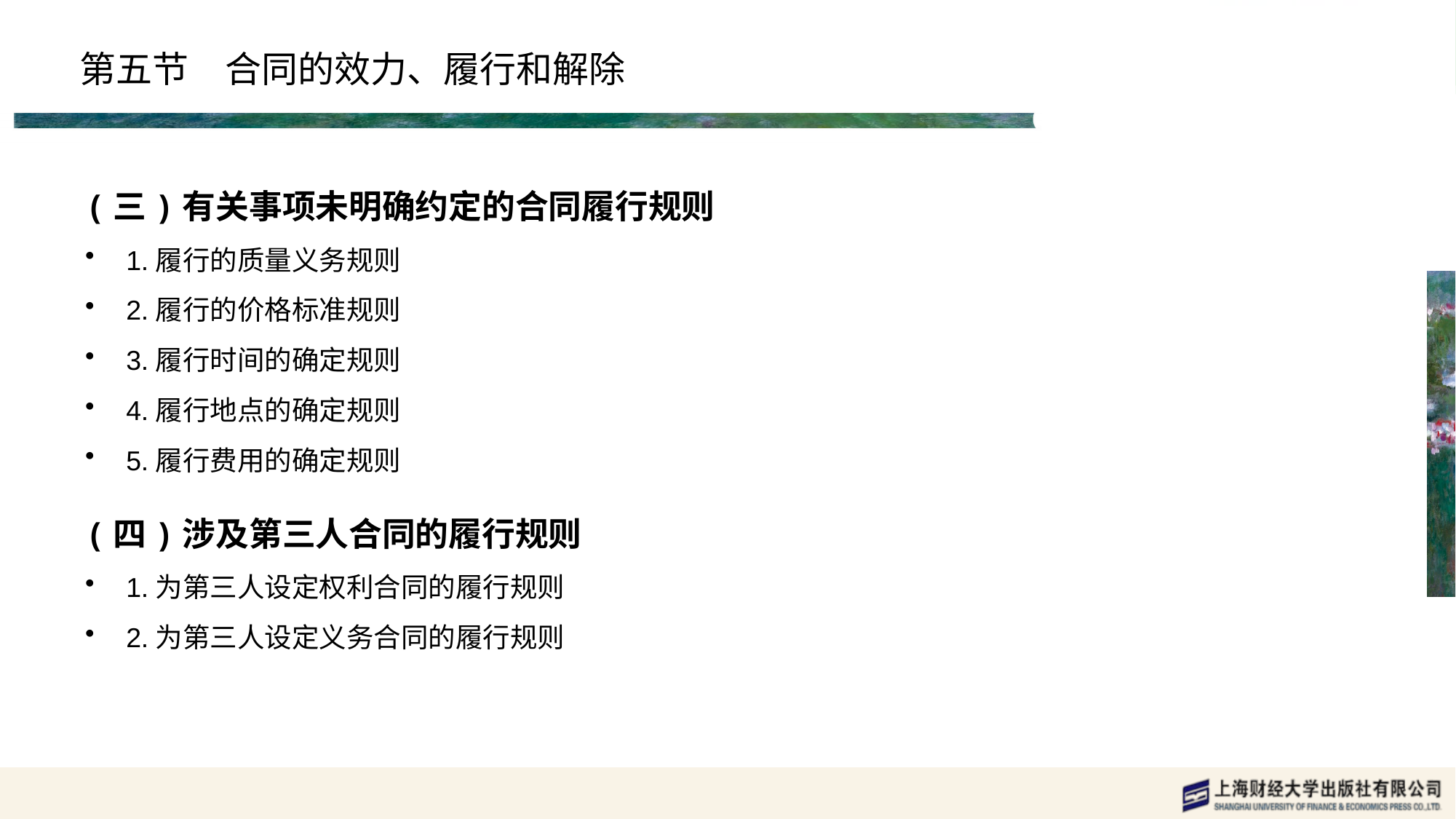

# 第五节　合同的效力、履行和解除
(三)有关事项未明确约定的合同履行规则
1.履行的质量义务规则
2.履行的价格标准规则
3.履行时间的确定规则
4.履行地点的确定规则
5.履行费用的确定规则
(四)涉及第三人合同的履行规则
1.为第三人设定权利合同的履行规则
2.为第三人设定义务合同的履行规则